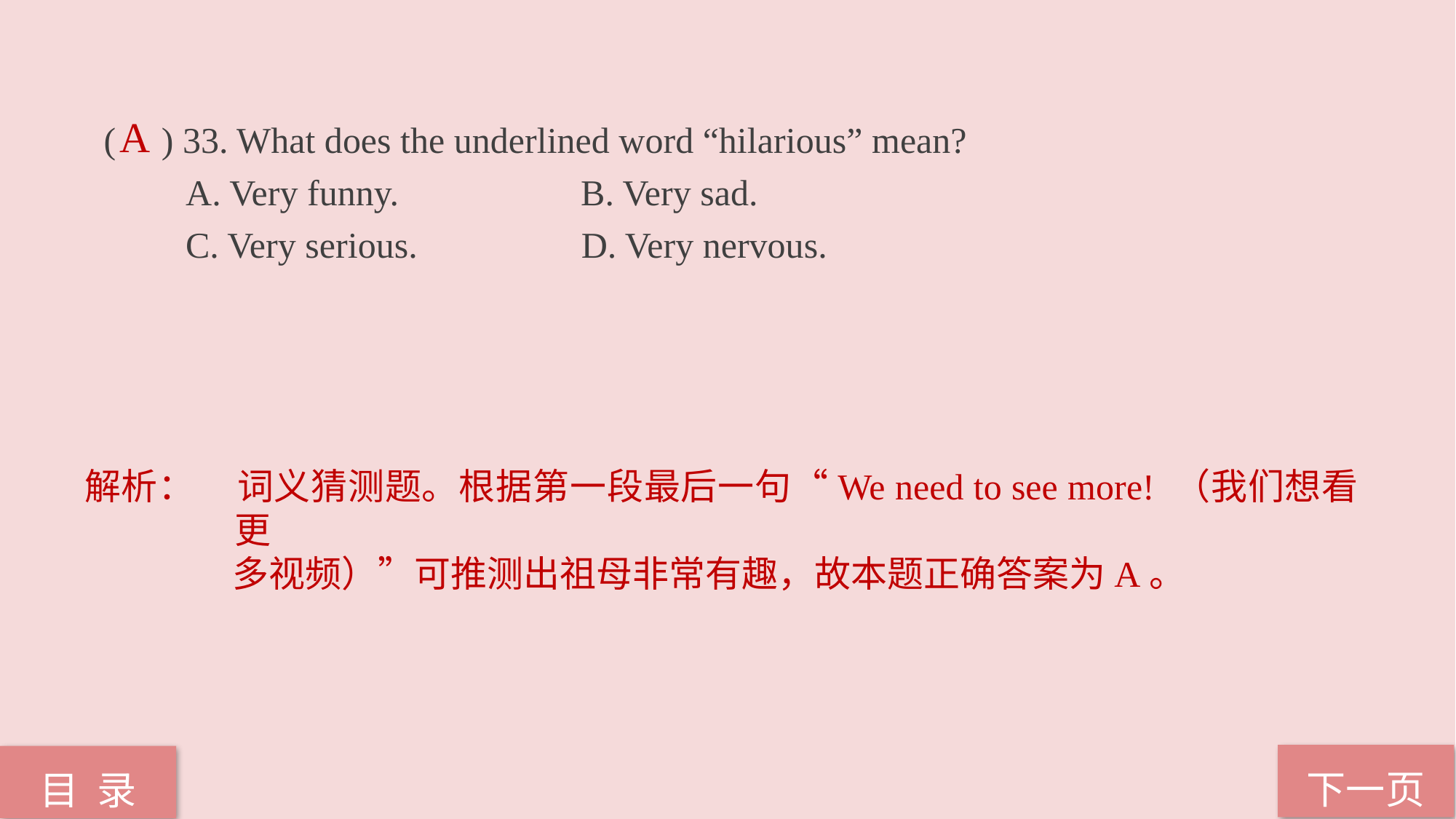

(     ) 33. What does the underlined word “hilarious” mean?
         A. Very funny.                    B. Very sad.
         C. Very serious.                  D. Very nervous.
A
解析：	词义猜测题。根据第一段最后一句“We need to see more! （我们想看更
                 多视频）”可推测出祖母非常有趣，故本题正确答案为A。